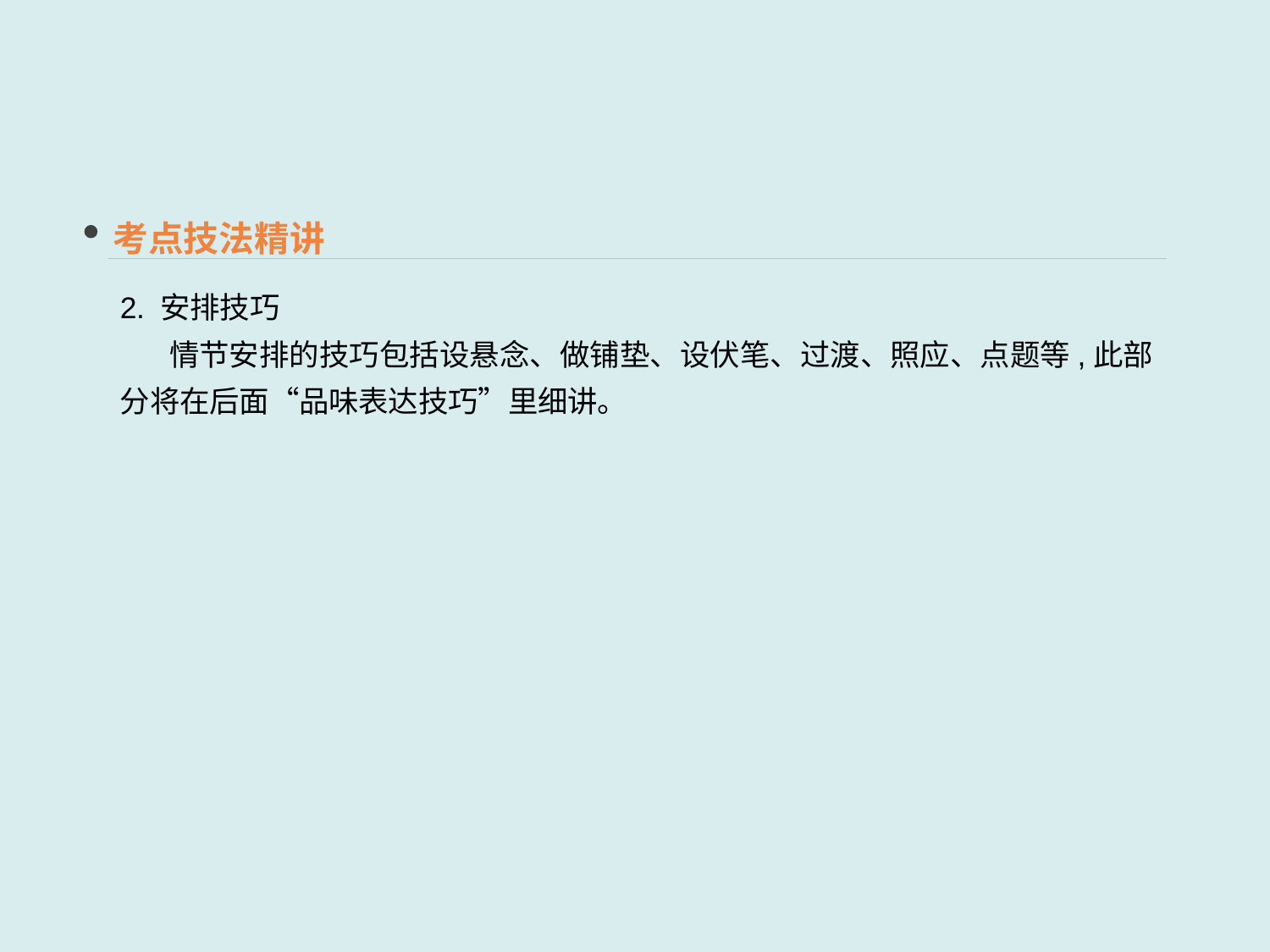

考点技法精讲

2. 安排技巧
      情节安排的技巧包括设悬念、做铺垫、设伏笔、过渡、照应、点题等,此部分将在后面“品味表达技巧”里细讲。